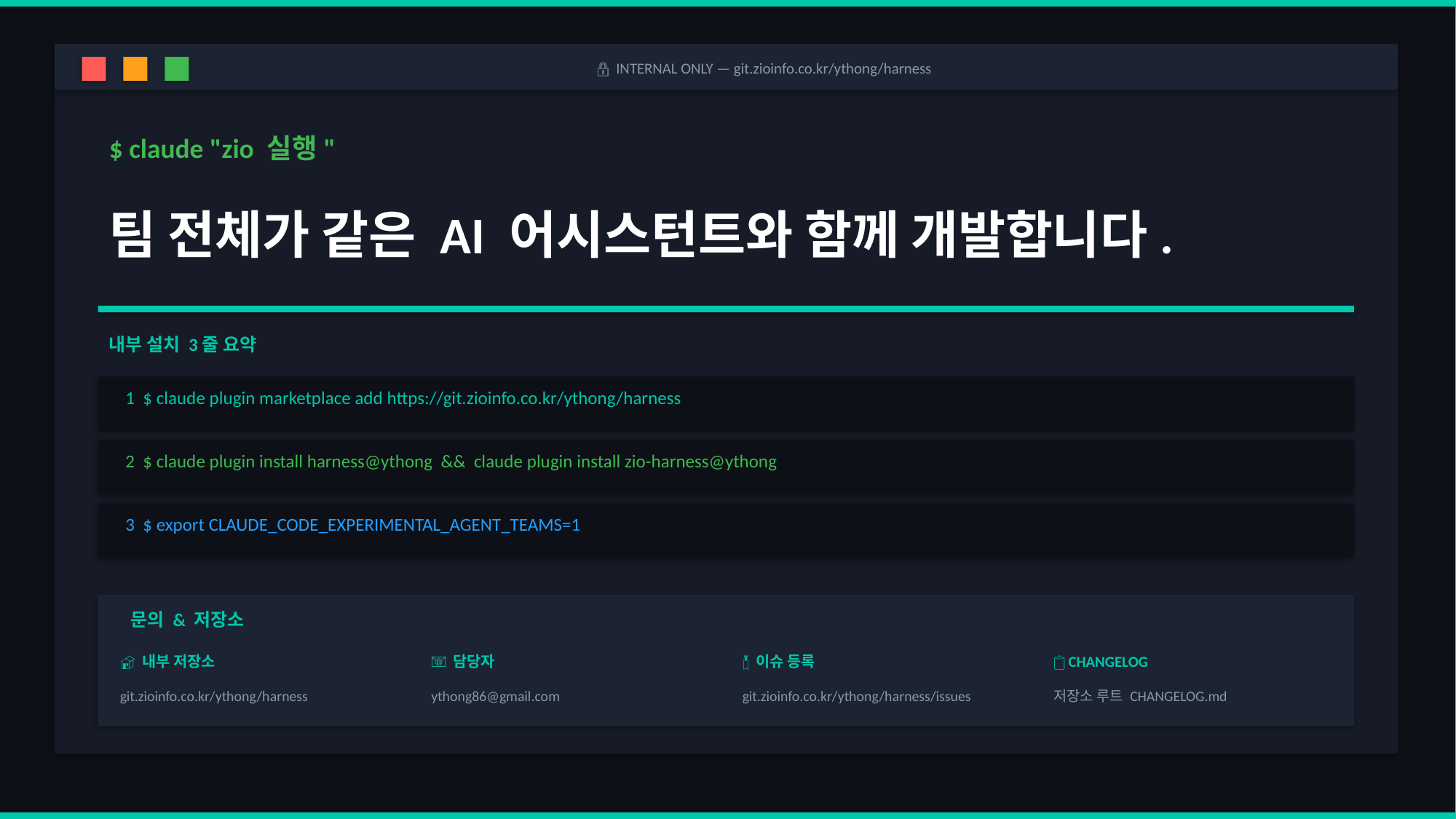

🔒  INTERNAL ONLY — git.zioinfo.co.kr/ythong/harness

$ claude "zio 실행"
팀 전체가 같은 AI 어시스턴트와 함께 개발합니다.

내부 설치 3줄 요약

1  $ claude plugin marketplace add https://git.zioinfo.co.kr/ythong/harness

2  $ claude plugin install harness@ythong  &&  claude plugin install zio-harness@ythong

3  $ export CLAUDE_CODE_EXPERIMENTAL_AGENT_TEAMS=1

문의 & 저장소
🏠 내부 저장소
📧 담당자
🔖 이슈 등록
📋 CHANGELOG
git.zioinfo.co.kr/ythong/harness
ythong86@gmail.com
git.zioinfo.co.kr/ythong/harness/issues
저장소 루트 CHANGELOG.md